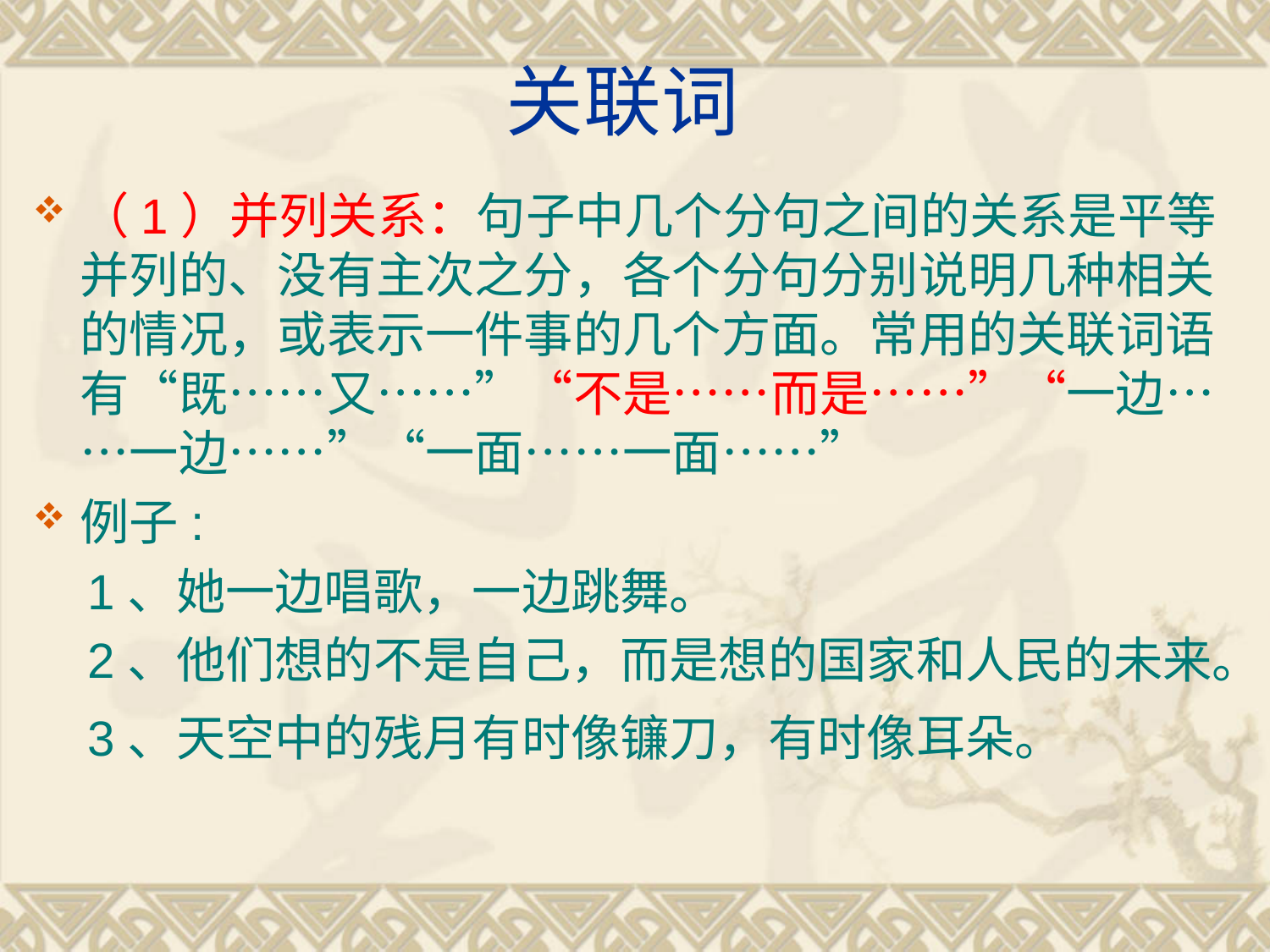

# 关联词
（1）并列关系：句子中几个分句之间的关系是平等并列的、没有主次之分，各个分句分别说明几种相关的情况，或表示一件事的几个方面。常用的关联词语有“既……又……”“不是……而是……”“一边……一边……”“一面……一面……”
例子:
    1、她一边唱歌，一边跳舞。
    2、他们想的不是自己，而是想的国家和人民的未来。
    3、天空中的残月有时像镰刀，有时像耳朵。